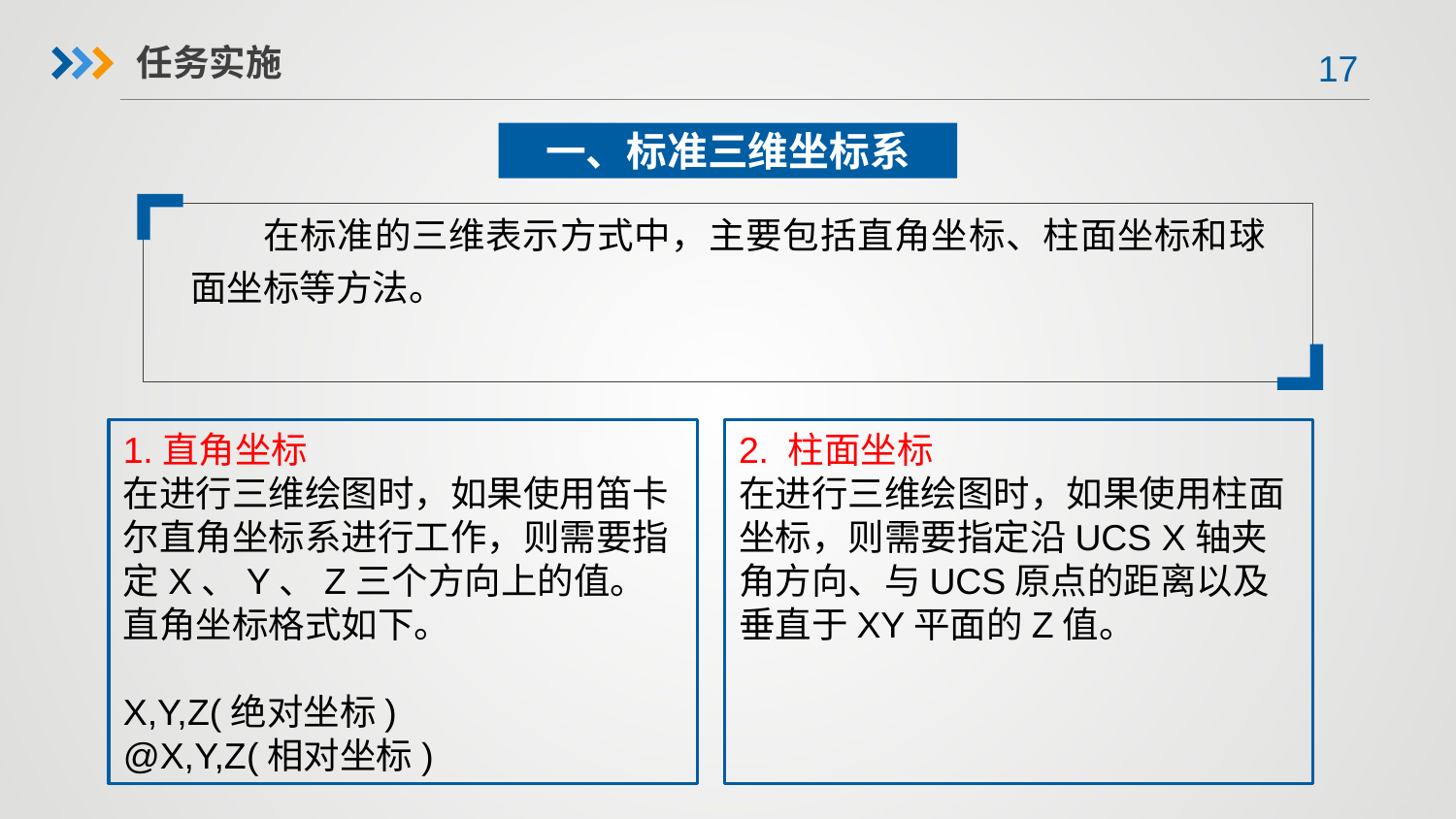

任务实施
一、标准三维坐标系

       在标准的三维表示方式中，主要包括直角坐标、柱面坐标和球面坐标等方法。

1.直角坐标
在进行三维绘图时，如果使用笛卡尔直角坐标系进行工作，则需要指定X、Y、Z三个方向上的值。
直角坐标格式如下。

X,Y,Z(绝对坐标)
@X,Y,Z(相对坐标)
2. 柱面坐标
在进行三维绘图时，如果使用柱面坐标，则需要指定沿UCS X轴夹角方向、与UCS原点的距离以及垂直于XY平面的Z值。